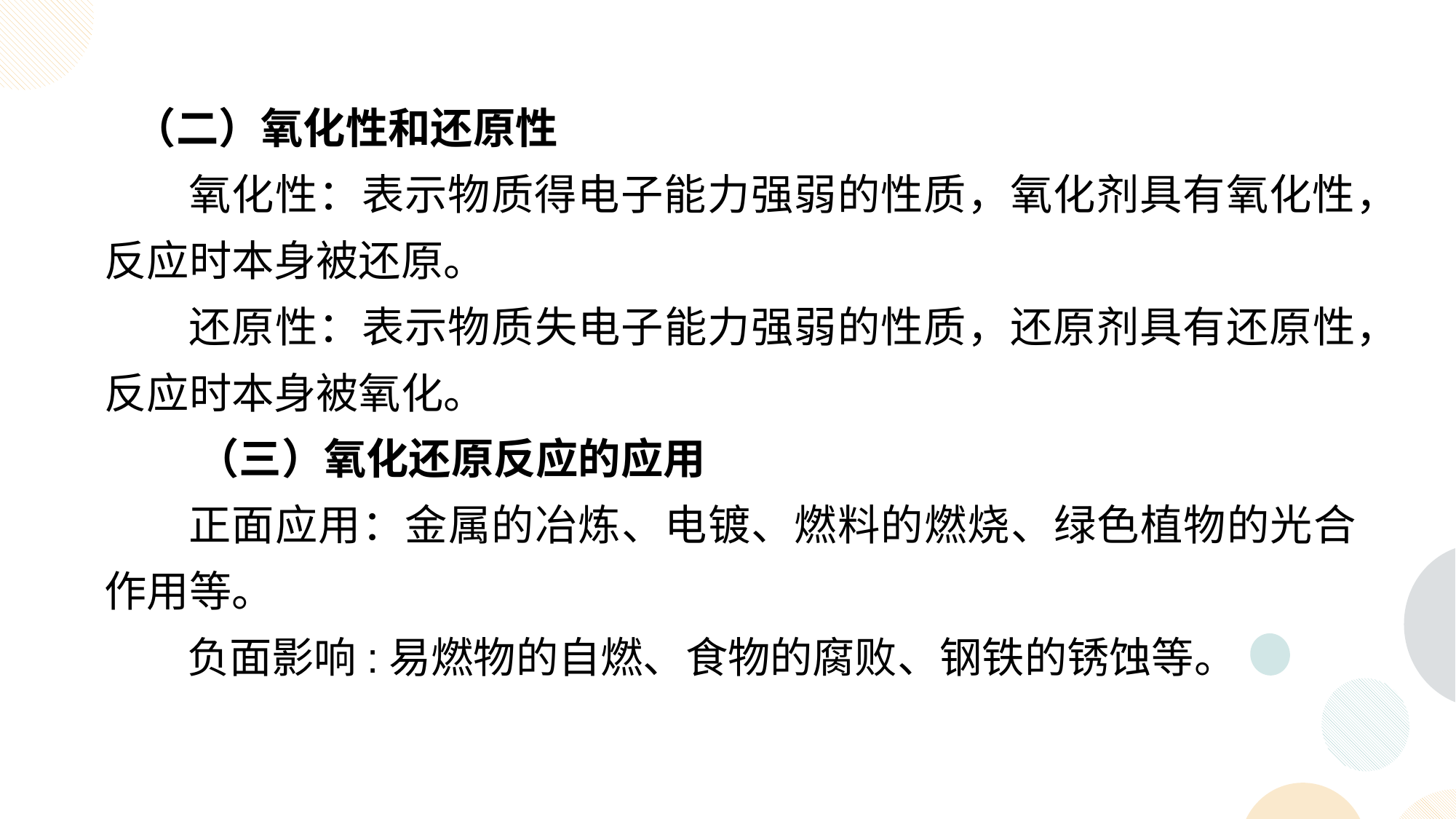

（二）氧化性和还原性
 氧化性：表示物质得电子能力强弱的性质，氧化剂具有氧化性，反应时本身被还原。
 还原性：表示物质失电子能力强弱的性质，还原剂具有还原性，反应时本身被氧化。
  （三）氧化还原反应的应用
 正面应用：金属的冶炼、电镀、燃料的燃烧、绿色植物的光合作用等。
 负面影响:易燃物的自燃、食物的腐败、钢铁的锈蚀等。